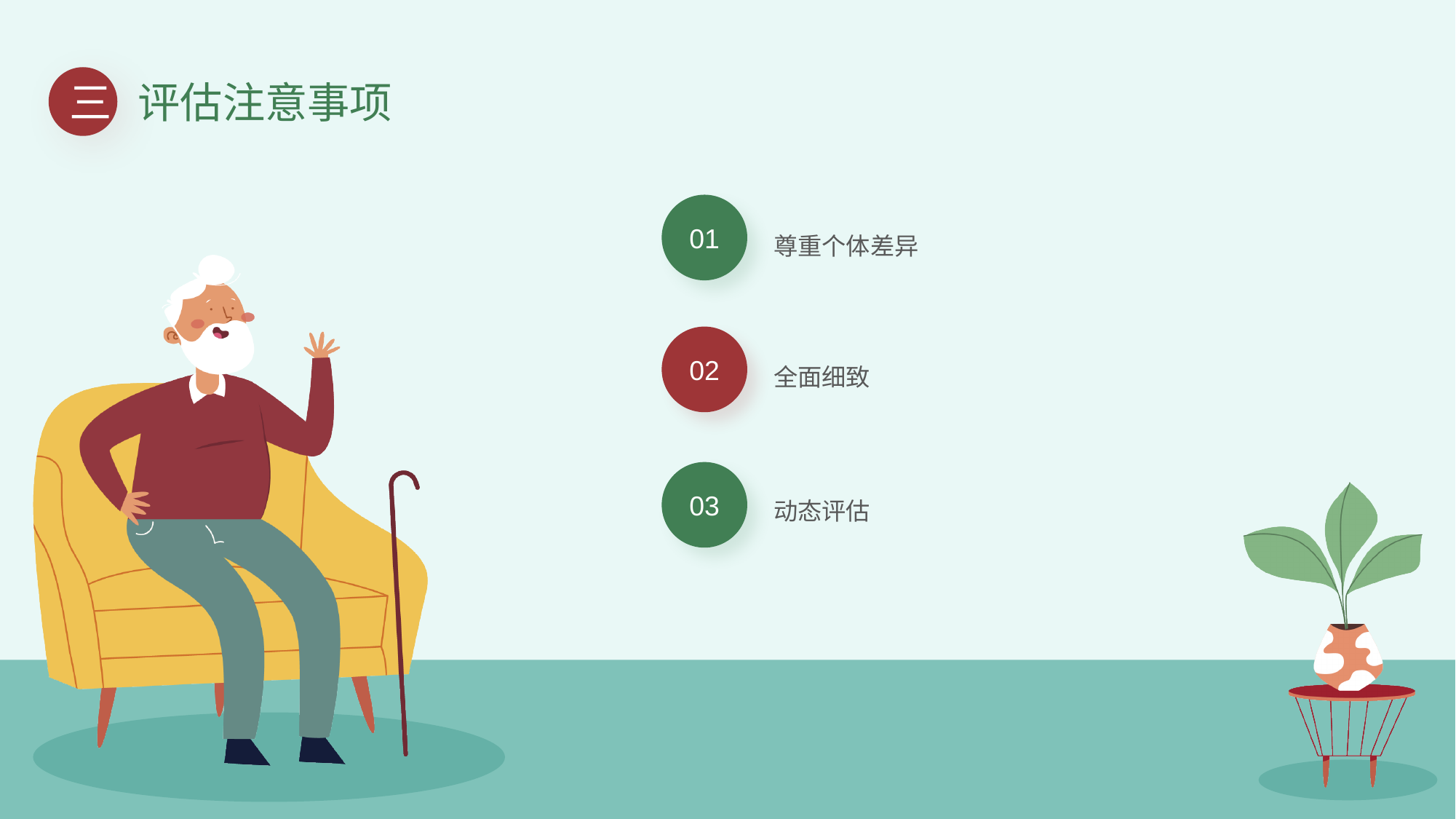

三
评估注意事项
01
尊重个体差异
02
全面细致
03
动态评估